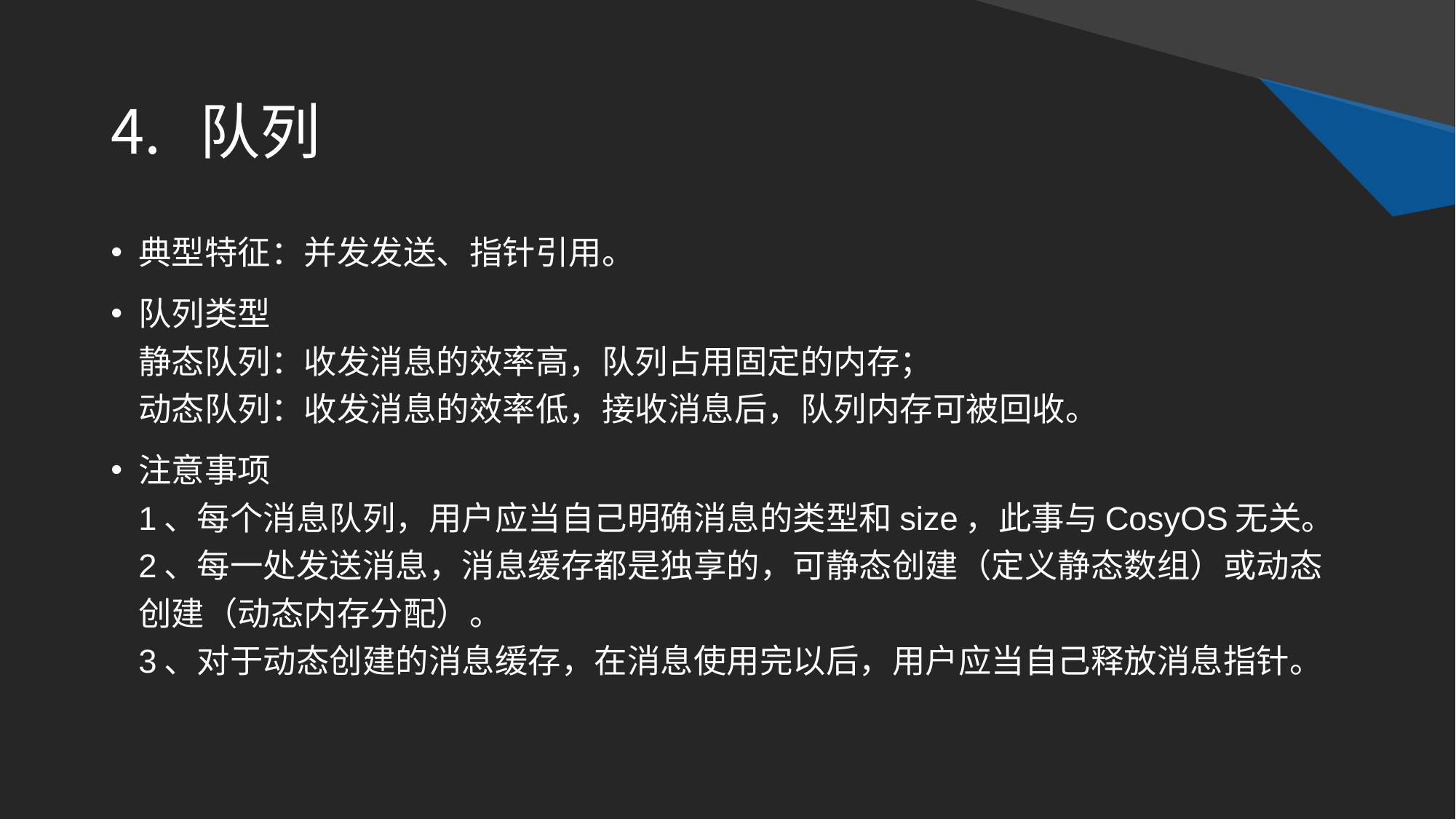

# 队列
典型特征：并发发送、指针引用。
队列类型
静态队列：收发消息的效率高，队列占用固定的内存；
动态队列：收发消息的效率低，接收消息后，队列内存可被回收。
注意事项
1、每个消息队列，用户应当自己明确消息的类型和size，此事与CosyOS无关。
2、每一处发送消息，消息缓存都是独享的，可静态创建（定义静态数组）或动态创建（动态内存分配）。
3、对于动态创建的消息缓存，在消息使用完以后，用户应当自己释放消息指针。